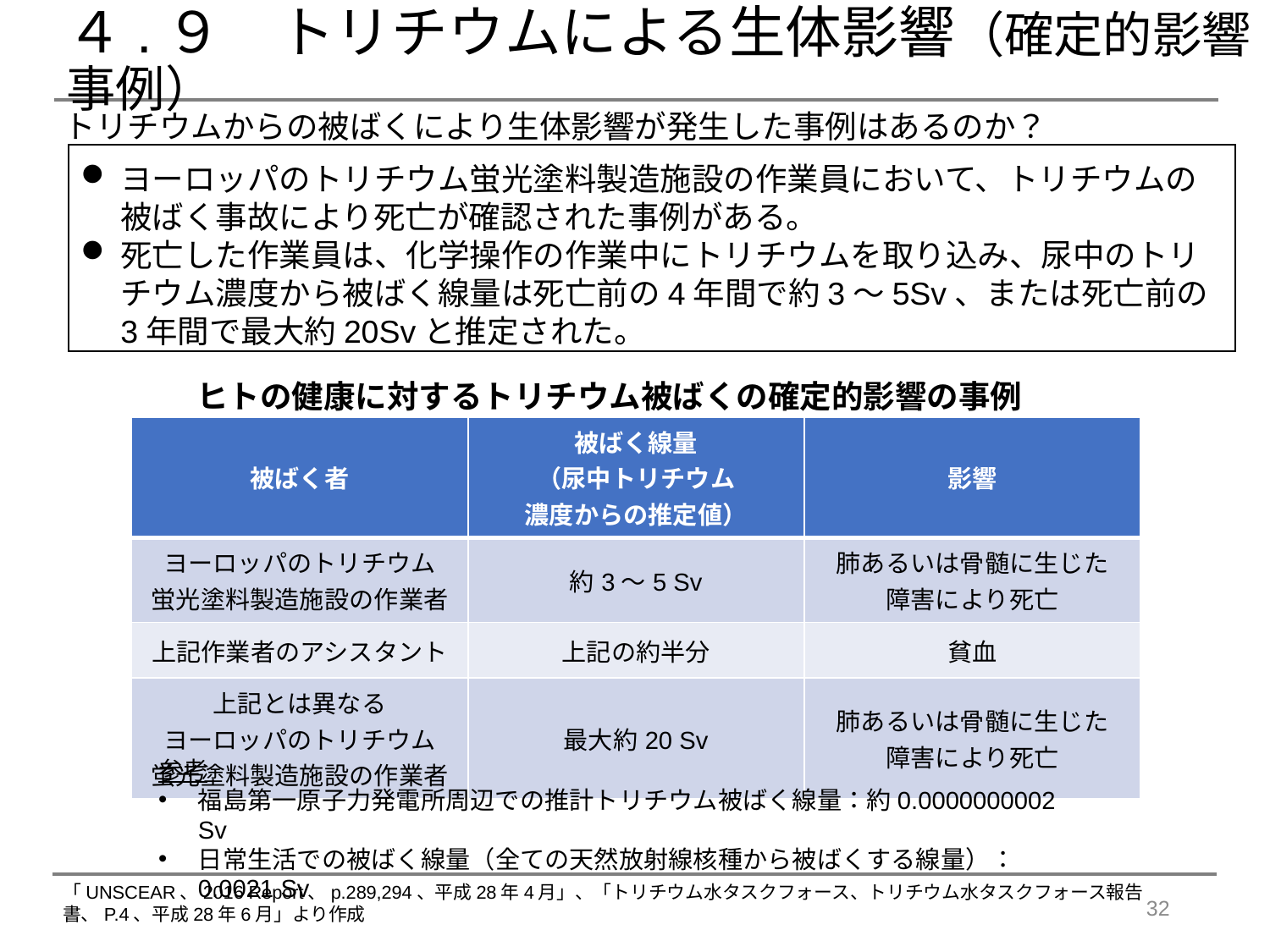

# ４.９　トリチウムによる生体影響（確定的影響事例）
トリチウムからの被ばくにより生体影響が発生した事例はあるのか？
ヨーロッパのトリチウム蛍光塗料製造施設の作業員において、トリチウムの被ばく事故により死亡が確認された事例がある。
死亡した作業員は、化学操作の作業中にトリチウムを取り込み、尿中のトリチウム濃度から被ばく線量は死亡前の4年間で約3～5Sv、または死亡前の3年間で最大約20Svと推定された。
ヒトの健康に対するトリチウム被ばくの確定的影響の事例
| 被ばく者 | 被ばく線量 （尿中トリチウム 濃度からの推定値） | 影響 |
| --- | --- | --- |
| ヨーロッパのトリチウム 蛍光塗料製造施設の作業者 | 約3～5 Sv | 肺あるいは骨髄に生じた 障害により死亡 |
| 上記作業者のアシスタント | 上記の約半分 | 貧血 |
| 上記とは異なる ヨーロッパのトリチウム 蛍光塗料製造施設の作業者 | 最大約20 Sv | 肺あるいは骨髄に生じた 障害により死亡 |
参考
福島第一原子力発電所周辺での推計トリチウム被ばく線量：約0.0000000002 Sv
日常生活での被ばく線量（全ての天然放射線核種から被ばくする線量）：0.0021 Sv
「UNSCEAR、2016 Report、p.289,294、平成28年4月」、「トリチウム水タスクフォース、トリチウム水タスクフォース報告書、P.4、平成28年6月」より作成
32